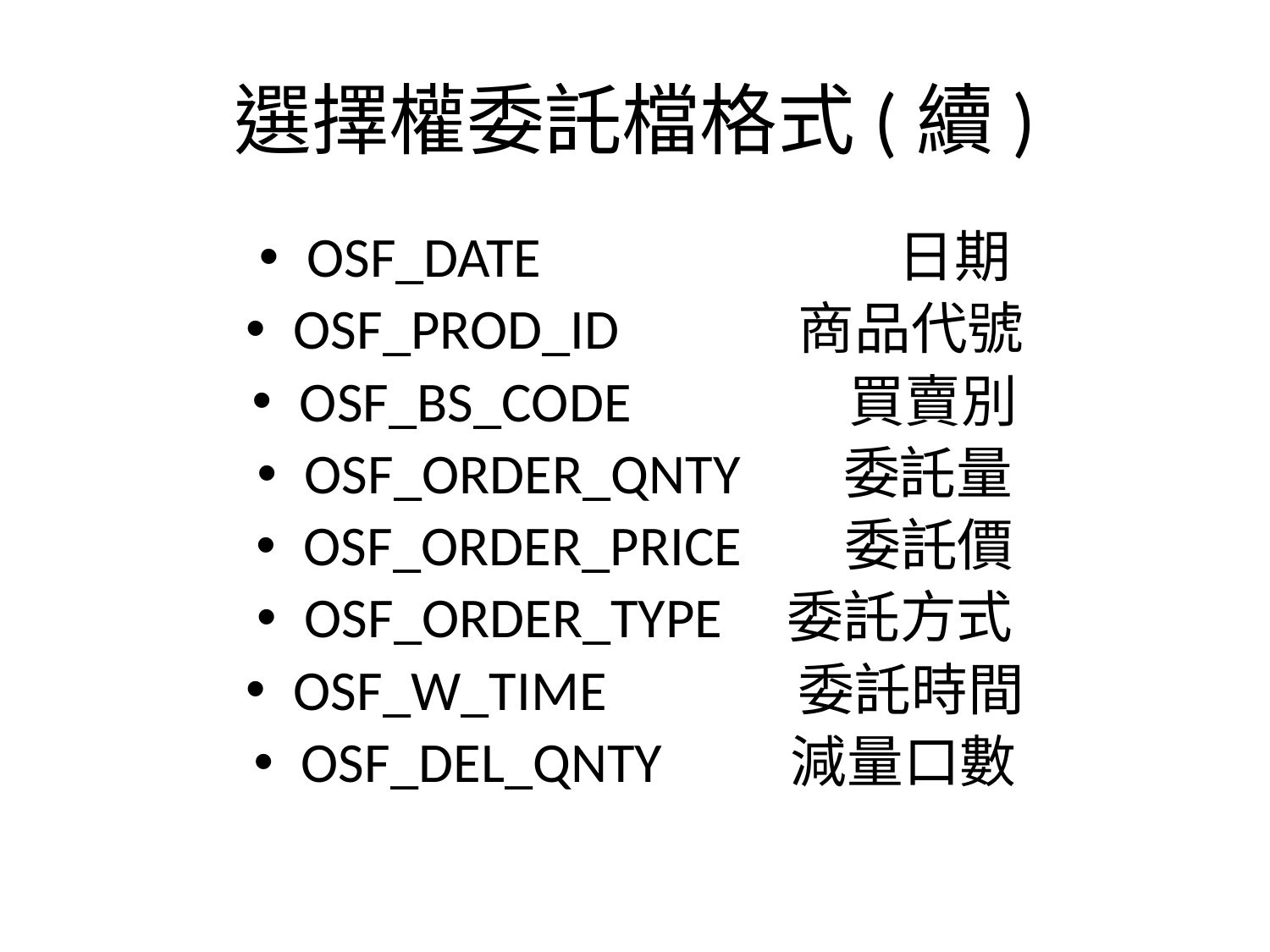

# 選擇權委託檔格式(續)
OSF_DATE                           日期
OSF_PROD_ID             商品代號
OSF_BS_CODE                買賣別
OSF_ORDER_QNTY       委託量
OSF_ORDER_PRICE       委託價
OSF_ORDER_TYPE    委託方式
OSF_W_TIME              委託時間
OSF_DEL_QNTY         減量口數